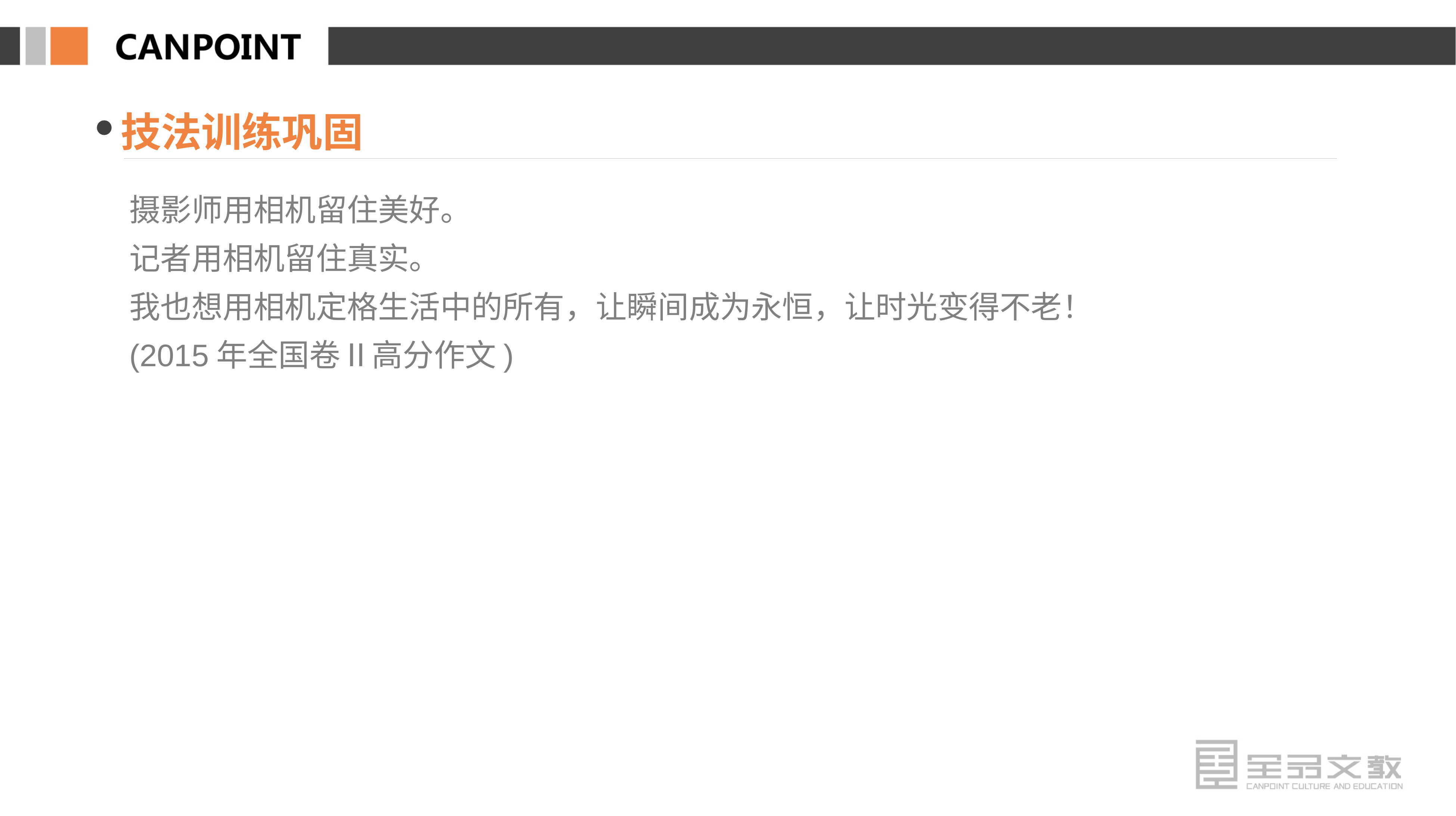

技法训练巩固

摄影师用相机留住美好。
记者用相机留住真实。
我也想用相机定格生活中的所有，让瞬间成为永恒，让时光变得不老！
(2015年全国卷Ⅱ高分作文)